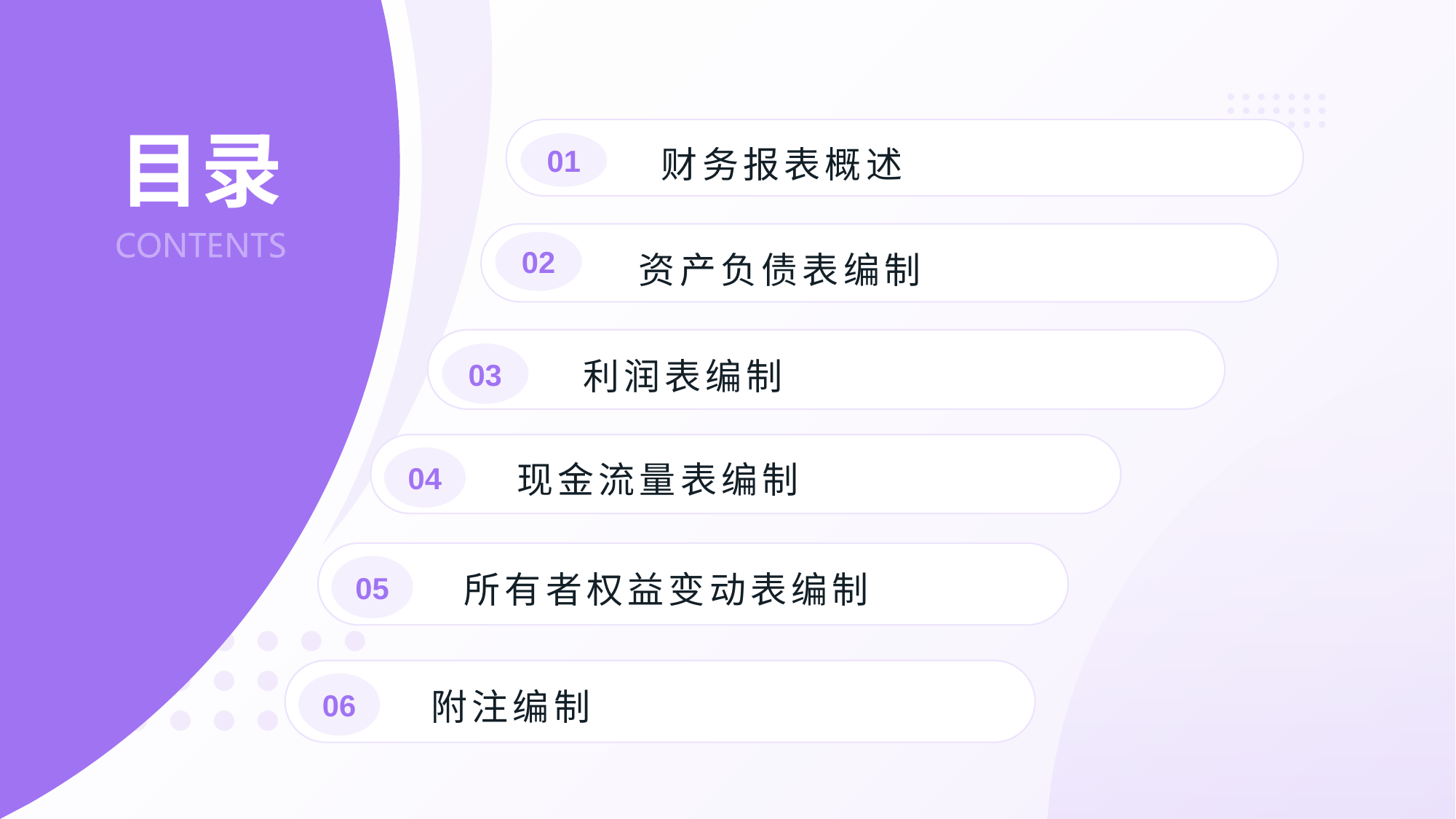

# 目录

01
财务报表概述

02

资产负债表编制

03
利润表编制

04
现金流量表编制

05
所有者权益变动表编制

06
附注编制